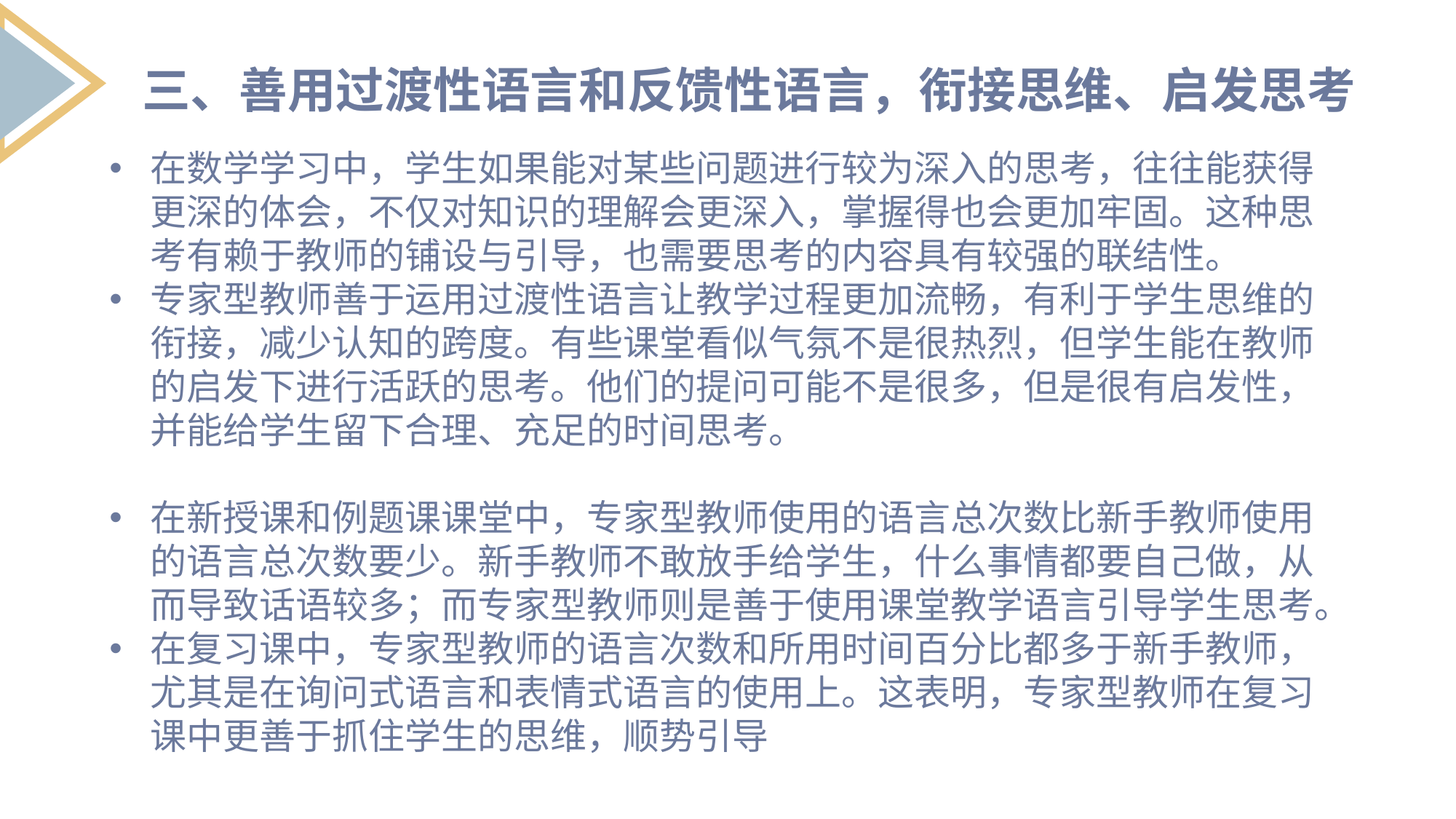

三、善用过渡性语言和反馈性语言，衔接思维、启发思考
在数学学习中，学生如果能对某些问题进行较为深入的思考，往往能获得更深的体会，不仅对知识的理解会更深入，掌握得也会更加牢固。这种思考有赖于教师的铺设与引导，也需要思考的内容具有较强的联结性。
专家型教师善于运用过渡性语言让教学过程更加流畅，有利于学生思维的衔接，减少认知的跨度。有些课堂看似气氛不是很热烈，但学生能在教师的启发下进行活跃的思考。他们的提问可能不是很多，但是很有启发性，并能给学生留下合理、充足的时间思考。

在新授课和例题课课堂中，专家型教师使用的语言总次数比新手教师使用的语言总次数要少。新手教师不敢放手给学生，什么事情都要自己做，从而导致话语较多；而专家型教师则是善于使用课堂教学语言引导学生思考。
在复习课中，专家型教师的语言次数和所用时间百分比都多于新手教师，尤其是在询问式语言和表情式语言的使用上。这表明，专家型教师在复习课中更善于抓住学生的思维，顺势引导